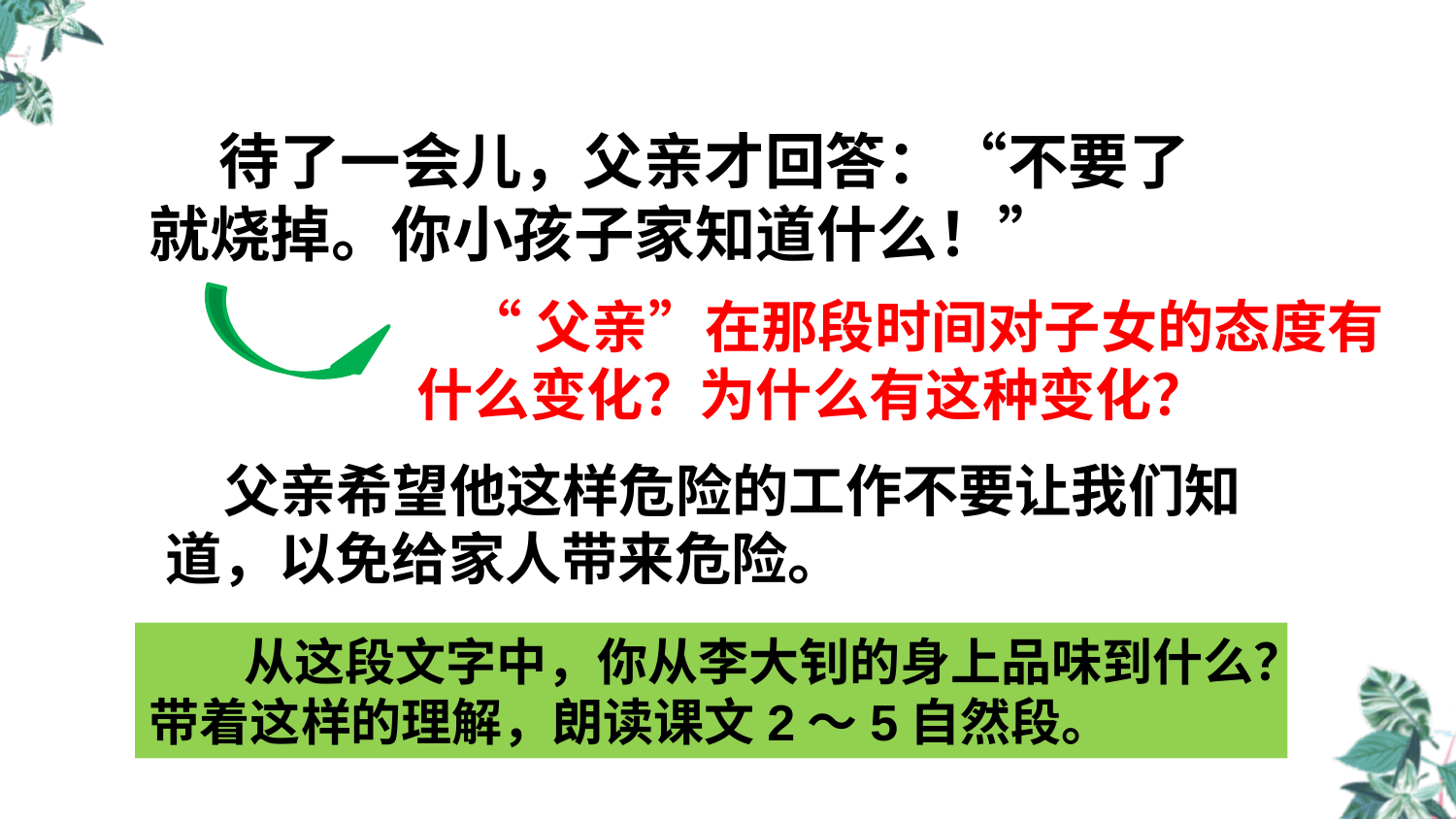

待了一会儿，父亲才回答：“不要了就烧掉。你小孩子家知道什么！”
“父亲”在那段时间对子女的态度有什么变化？为什么有这种变化？

    父亲希望他这样危险的工作不要让我们知道，以免给家人带来危险。
   从这段文字中，你从李大钊的身上品味到什么？带着这样的理解，朗读课文2～5自然段。